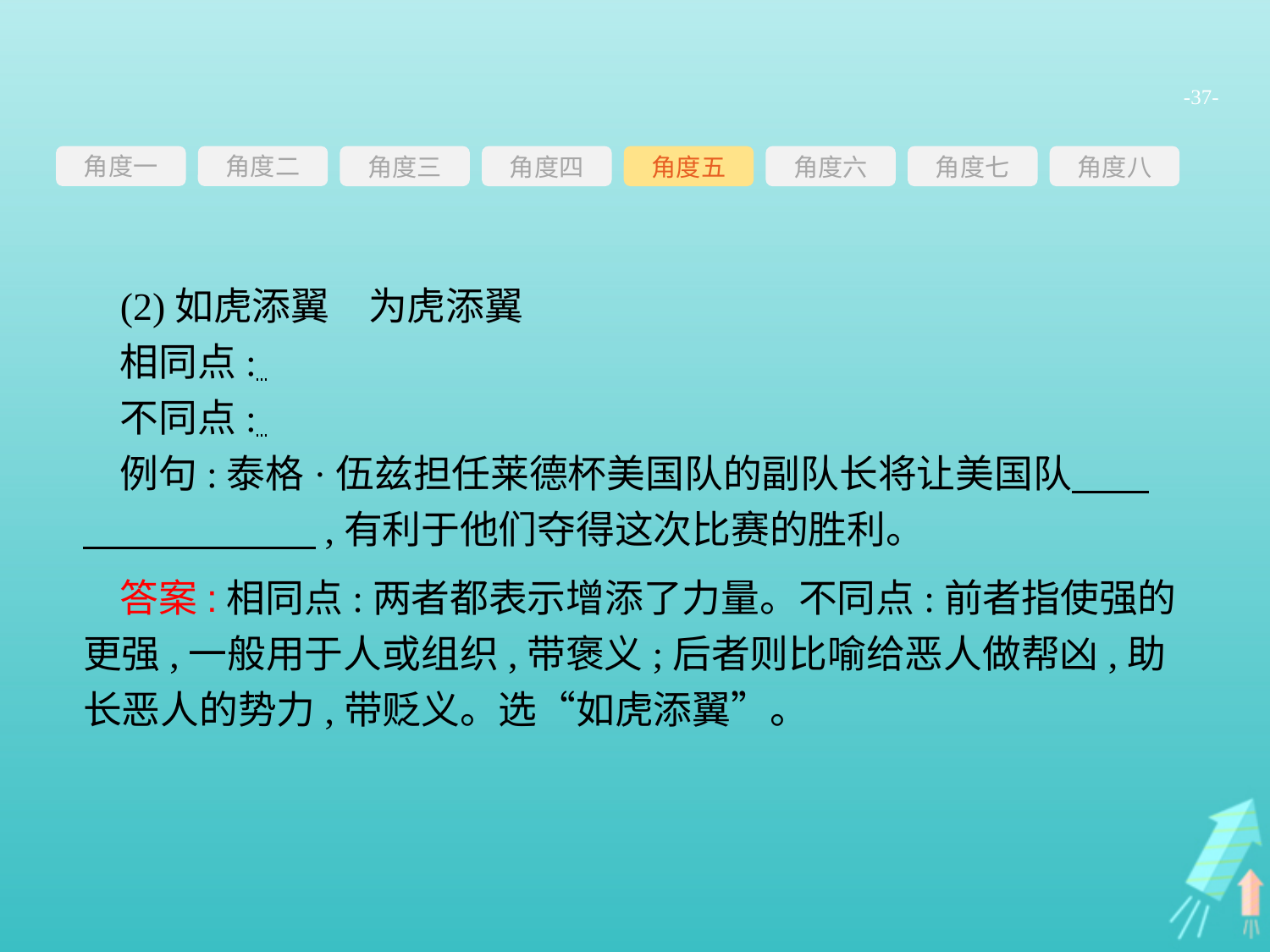

-37-
角度一
角度三
角度四
角度五
角度六
角度七
角度八
角度二
(2)如虎添翼　为虎添翼
相同点:
不同点:
例句:泰格·伍兹担任莱德杯美国队的副队长将让美国队　　　　　　　　,有利于他们夺得这次比赛的胜利。
答案:相同点:两者都表示增添了力量。不同点:前者指使强的更强,一般用于人或组织,带褒义;后者则比喻给恶人做帮凶,助长恶人的势力,带贬义。选“如虎添翼”。